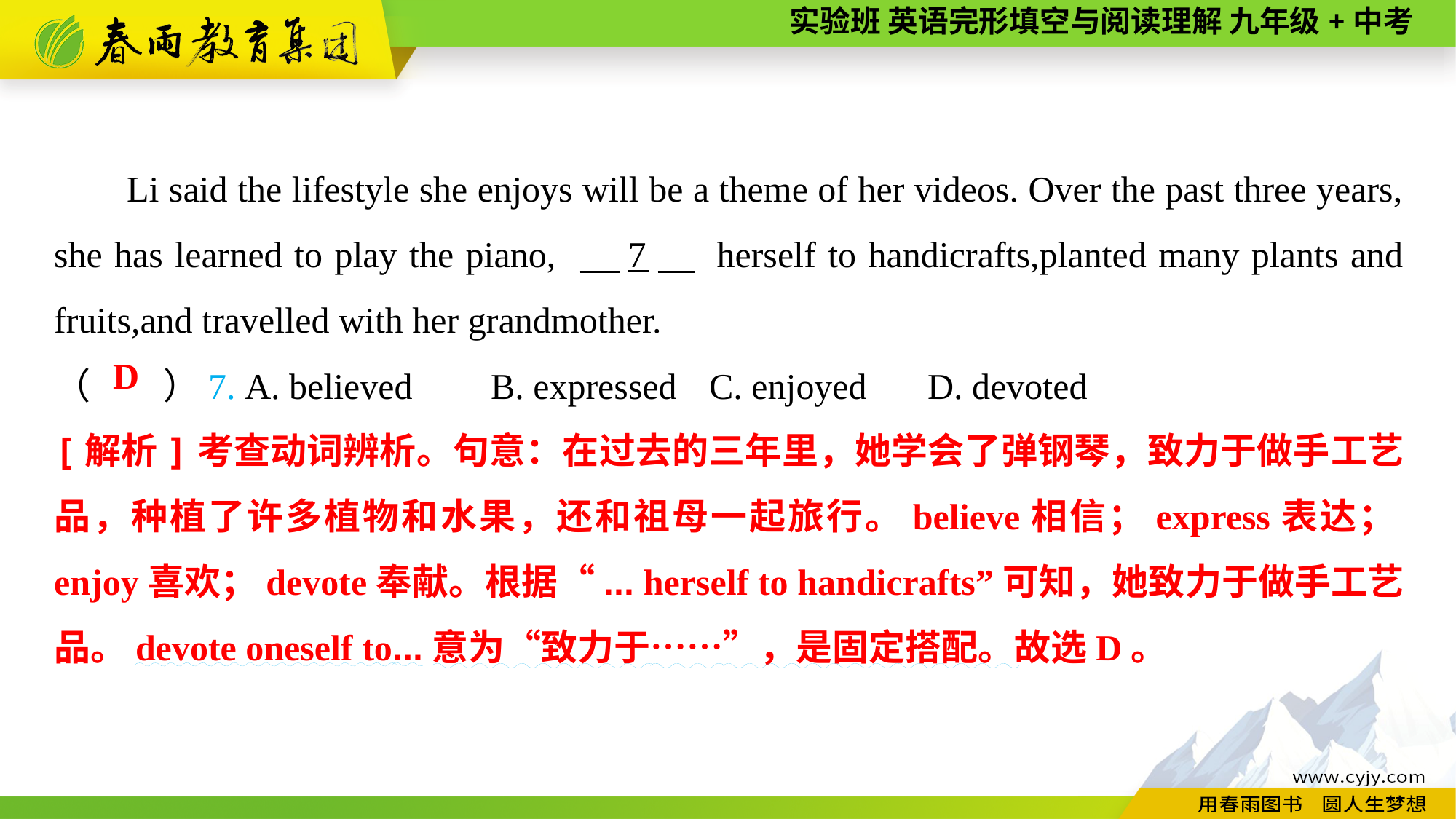

Li said the lifestyle she enjoys will be a theme of her videos. Over the past three years, she has learned to play the piano, 　7　 herself to handicrafts,planted many plants and fruits,and travelled with her grandmother.
（　　）7. A. believed	B. expressed	C. enjoyed	D. devoted
D
[解析]考查动词辨析。句意：在过去的三年里，她学会了弹钢琴，致力于做手工艺品，种植了许多植物和水果，还和祖母一起旅行。believe相信；express表达；enjoy喜欢；devote奉献。根据“... herself to handicrafts”可知，她致力于做手工艺品。devote oneself to...意为“致力于……”，是固定搭配。故选D。